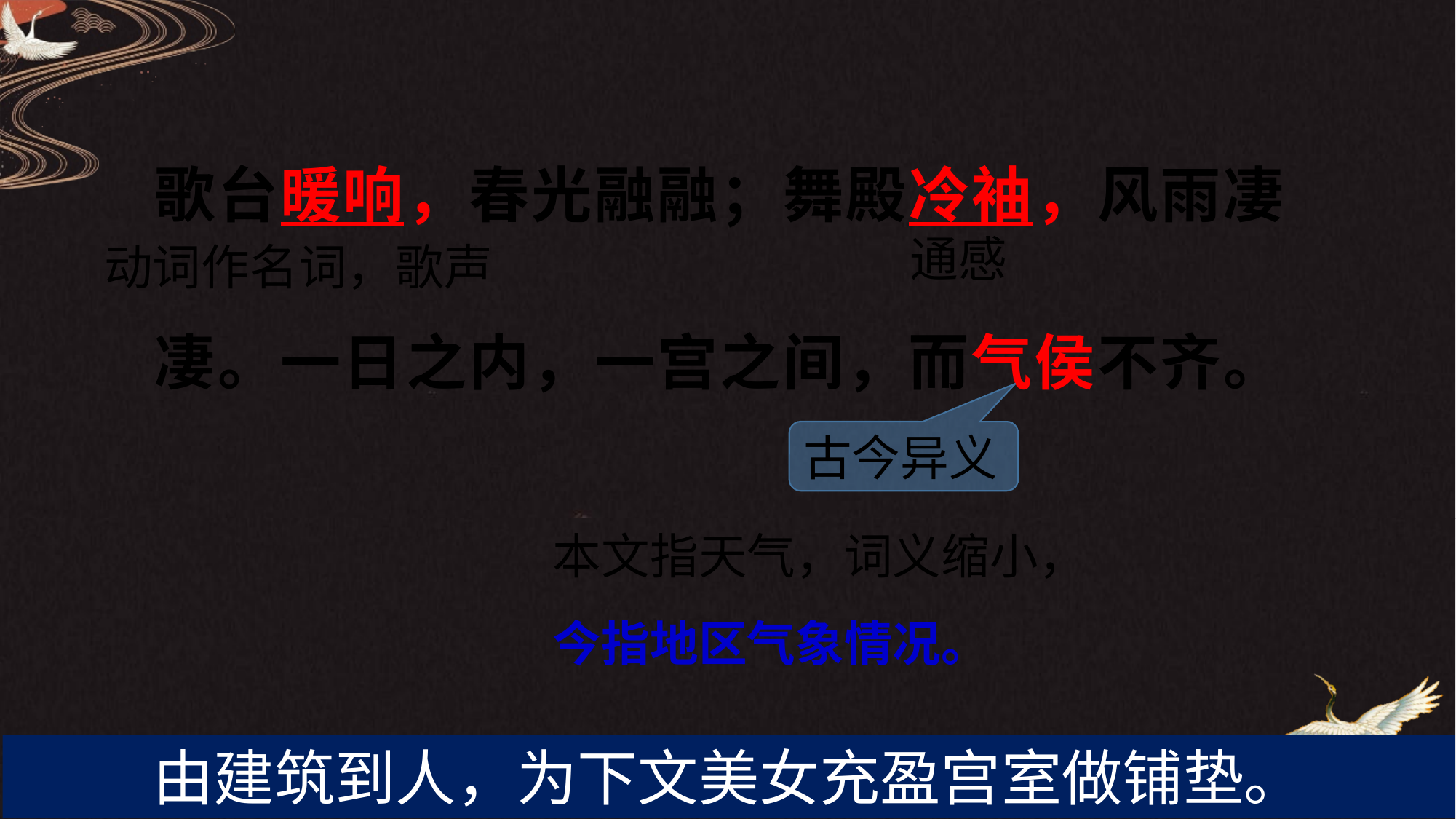

歌台暖响，春光融融；舞殿冷袖，风雨凄凄。一日之内，一宫之间，而气侯不齐。
通感
动词作名词，歌声
古今异义
本文指天气，词义缩小，
今指地区气象情况。
由建筑到人，为下文美女充盈宫室做铺垫。